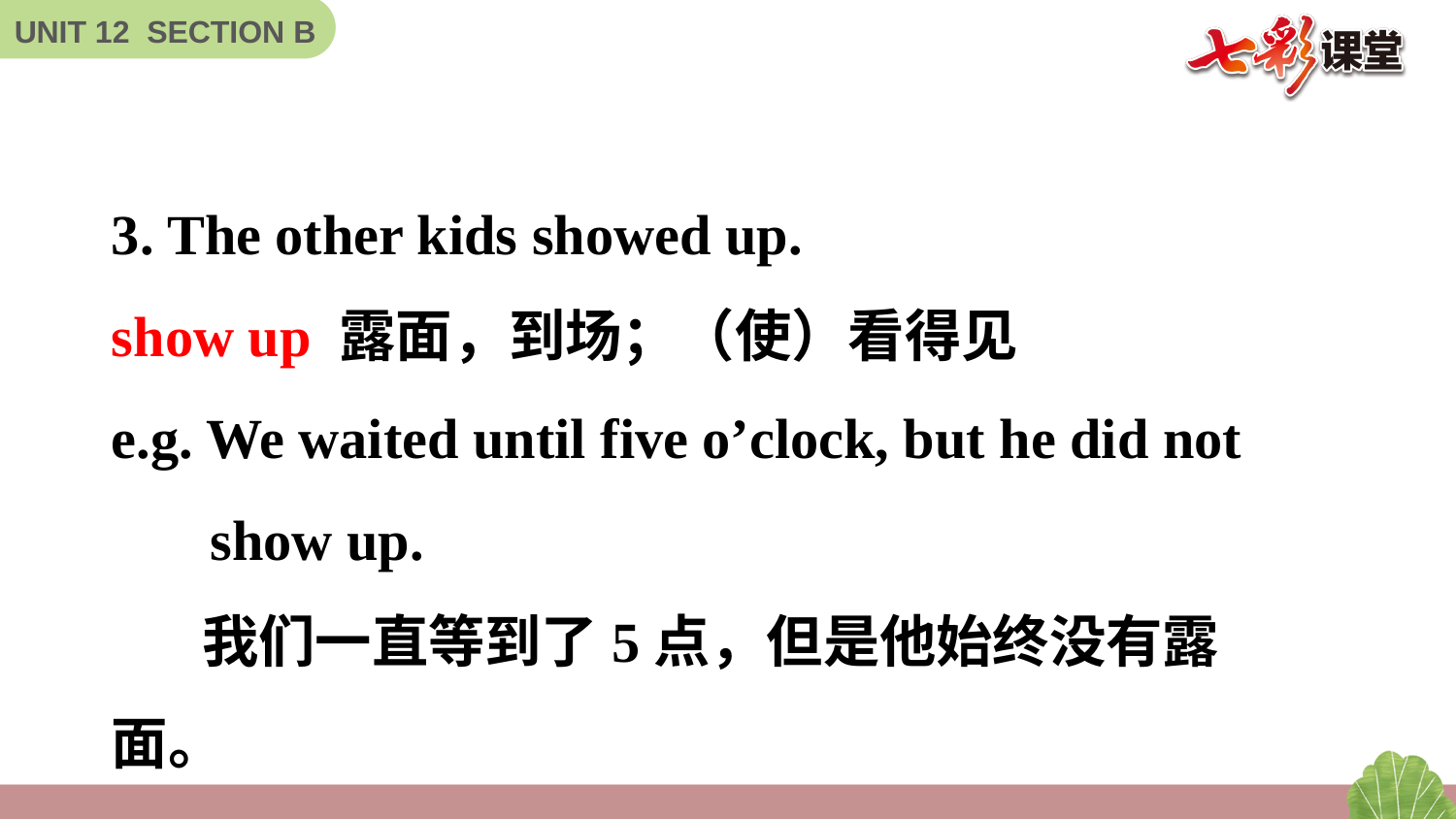

3. The other kids showed up.
show up 露面，到场；（使）看得见
e.g. We waited until five o’clock, but he did not
       show up.
      我们一直等到了5点，但是他始终没有露面。